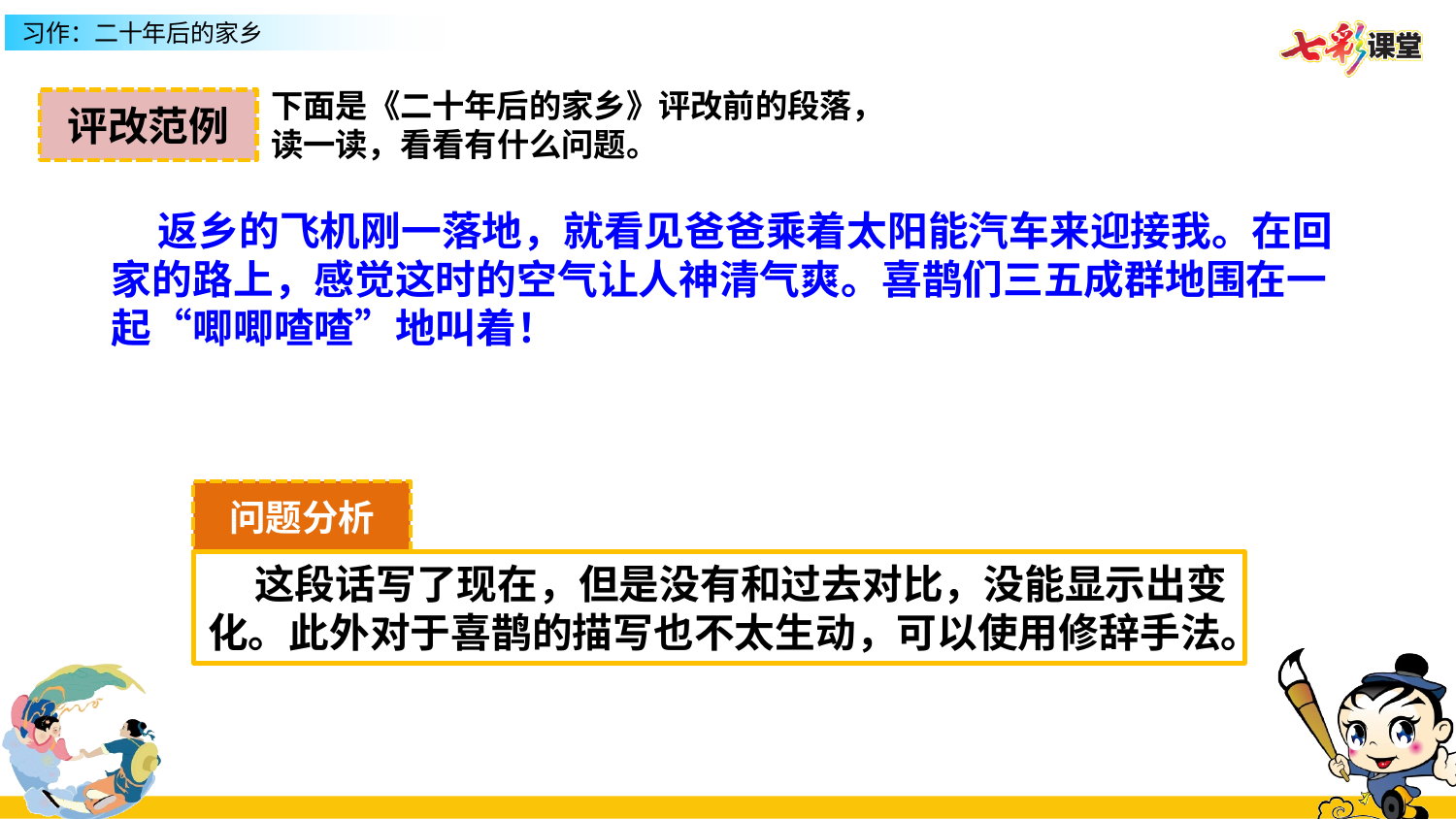

下面是《二十年后的家乡》评改前的段落，
读一读，看看有什么问题。
评改范例
    返乡的飞机刚一落地，就看见爸爸乘着太阳能汽车来迎接我。在回家的路上，感觉这时的空气让人神清气爽。喜鹊们三五成群地围在一起“唧唧喳喳”地叫着！
问题分析
    这段话写了现在，但是没有和过去对比，没能显示出变化。此外对于喜鹊的描写也不太生动，可以使用修辞手法。